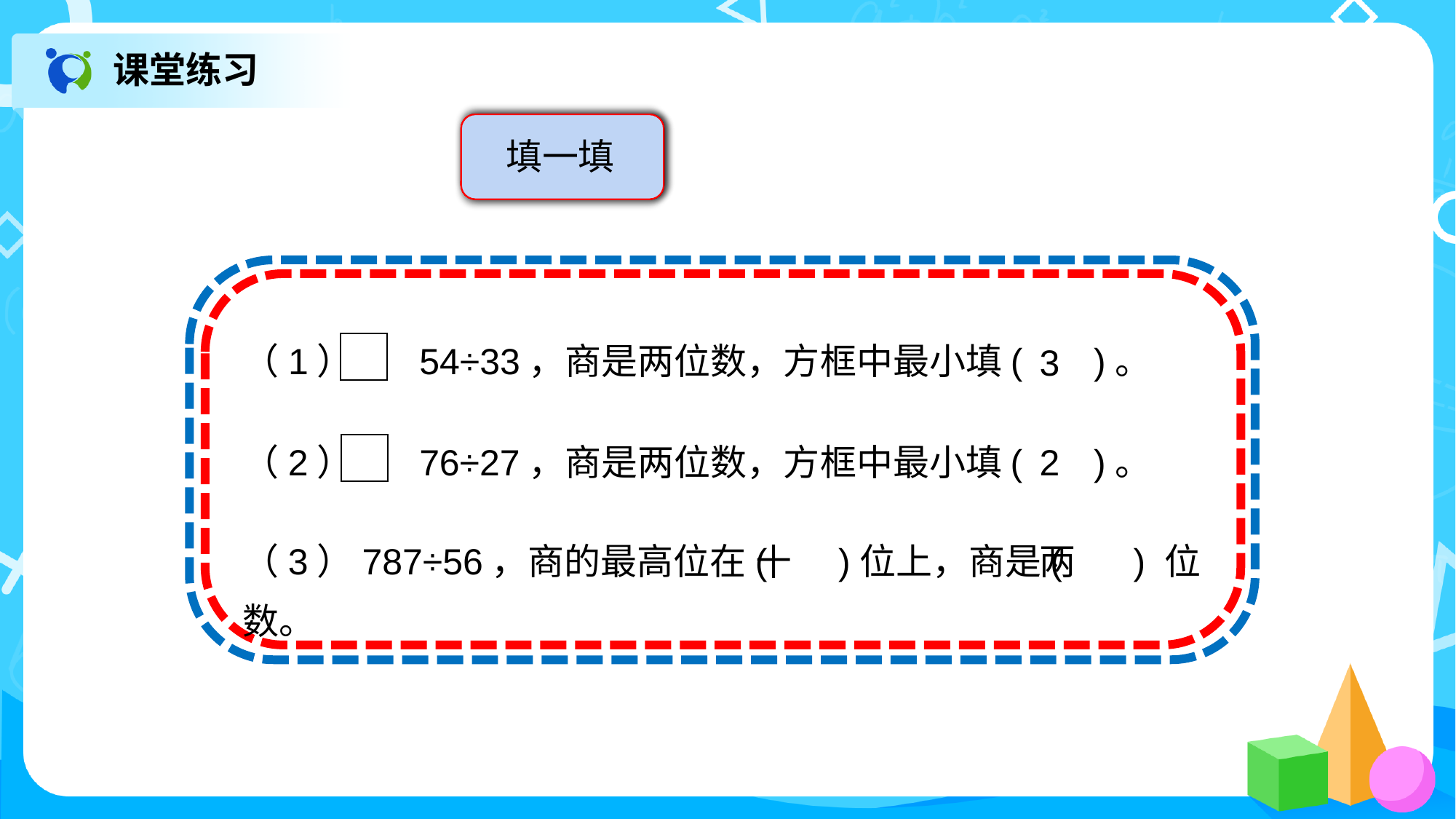

课堂练习

填一填

（1）       54÷33，商是两位数，方框中最小填(       )。

（2）       76÷27，商是两位数，方框中最小填(       )。

（3）787÷56，商的最高位在(       )位上，商是(       ) 位数。
3
2
两
十